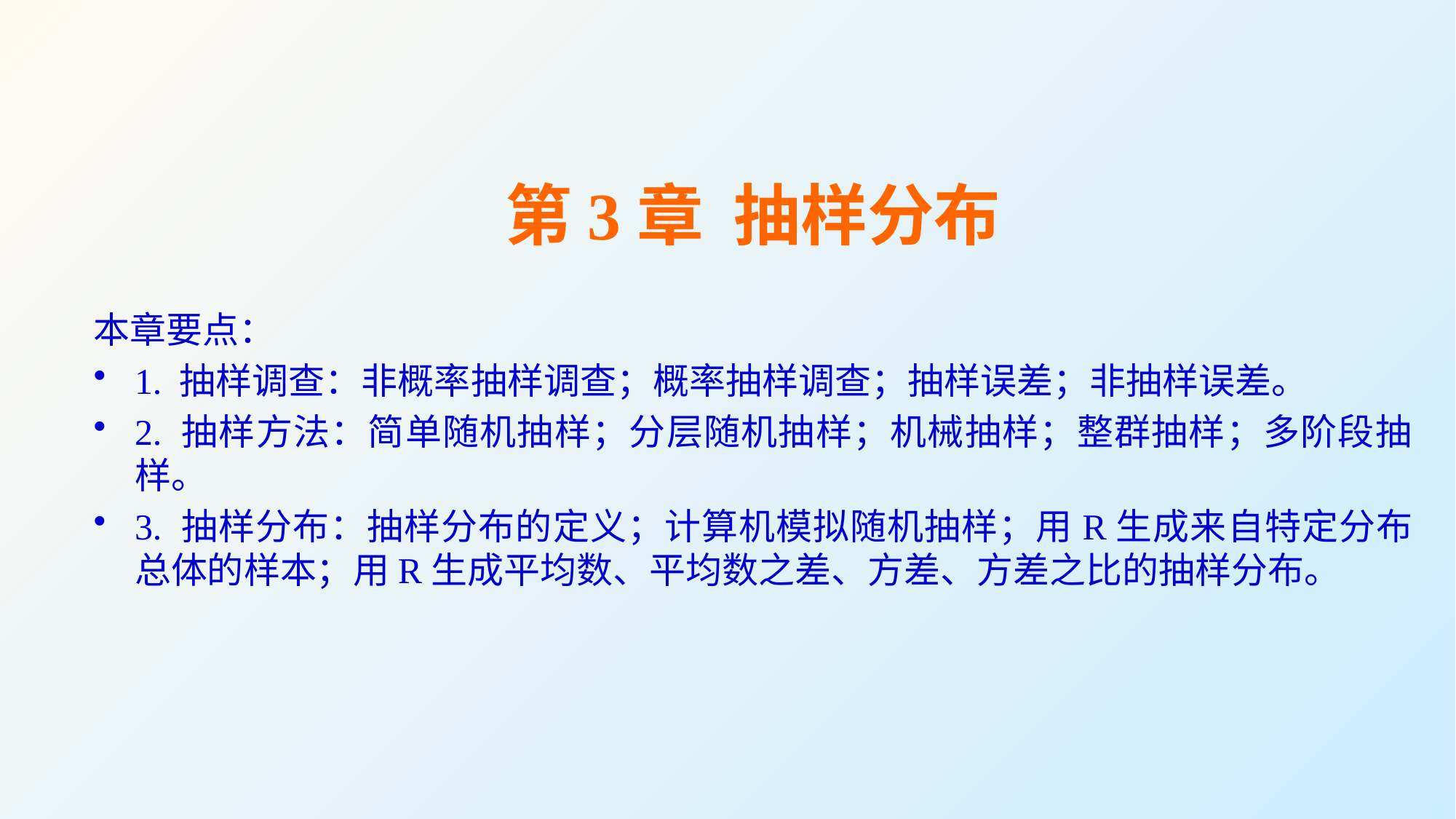

第3章  抽样分布
本章要点：
1. 抽样调查：非概率抽样调查；概率抽样调查；抽样误差；非抽样误差。
2. 抽样方法：简单随机抽样；分层随机抽样；机械抽样；整群抽样；多阶段抽样。
3. 抽样分布：抽样分布的定义；计算机模拟随机抽样；用R生成来自特定分布总体的样本；用R生成平均数、平均数之差、方差、方差之比的抽样分布。